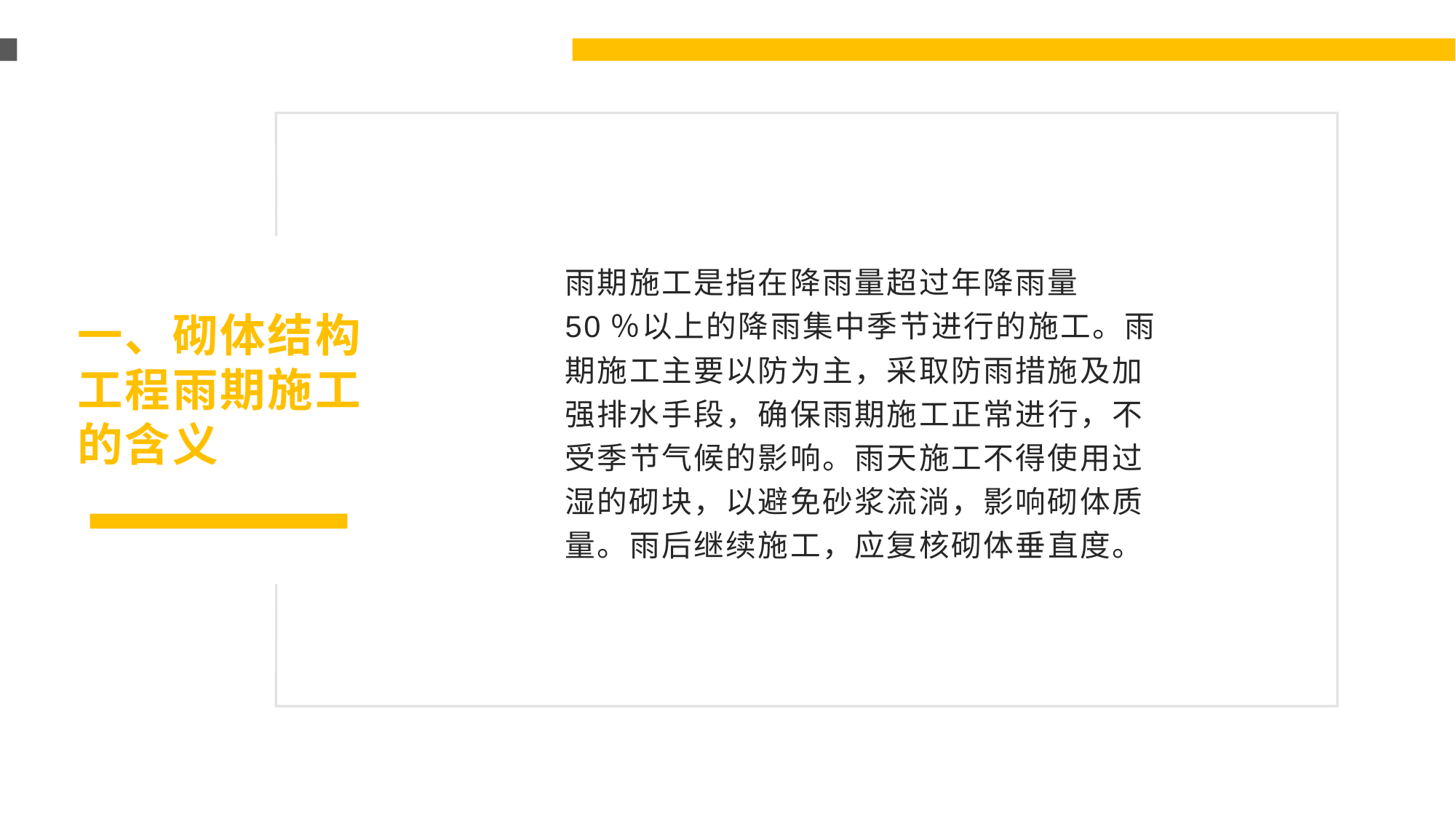

雨期施工是指在降雨量超过年降雨量50％以上的降雨集中季节进行的施工。雨期施工主要以防为主，采取防雨措施及加强排水手段，确保雨期施工正常进行，不受季节气候的影响。雨天施工不得使用过湿的砌块，以避免砂浆流淌，影响砌体质量。雨后继续施工，应复核砌体垂直度。
一、砌体结构工程雨期施工的含义